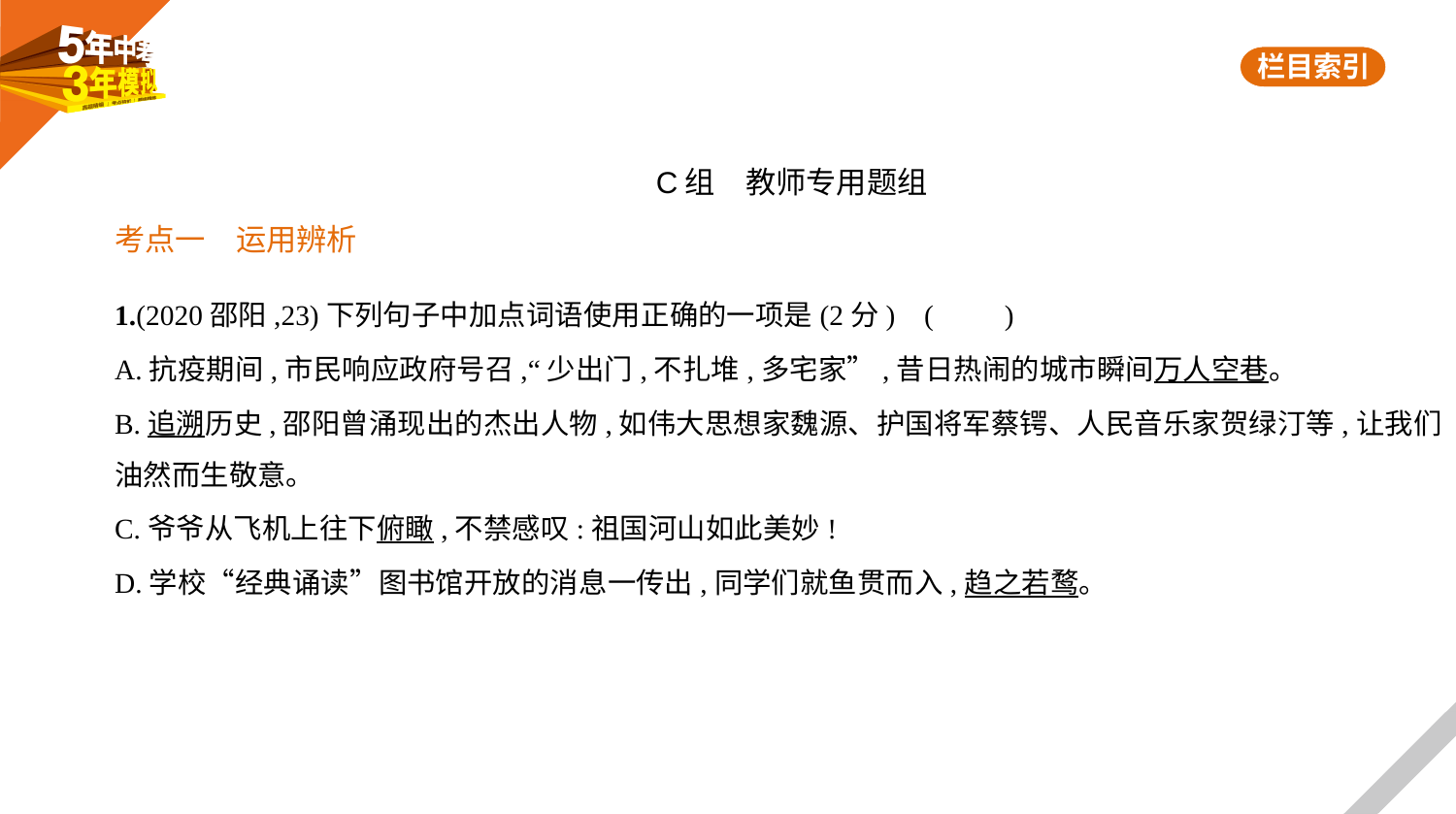

C组　教师专用题组
考点一　运用辨析
1.(2020邵阳,23)下列句子中加点词语使用正确的一项是(2分) (　　)
A.抗疫期间,市民响应政府号召,“少出门,不扎堆,多宅家”,昔日热闹的城市瞬间万人空巷。
B.追溯历史,邵阳曾涌现出的杰出人物,如伟大思想家魏源、护国将军蔡锷、人民音乐家贺绿汀等,让我们
油然而生敬意。
C.爷爷从飞机上往下俯瞰,不禁感叹:祖国河山如此美妙!
D.学校“经典诵读”图书馆开放的消息一传出,同学们就鱼贯而入,趋之若鹜。